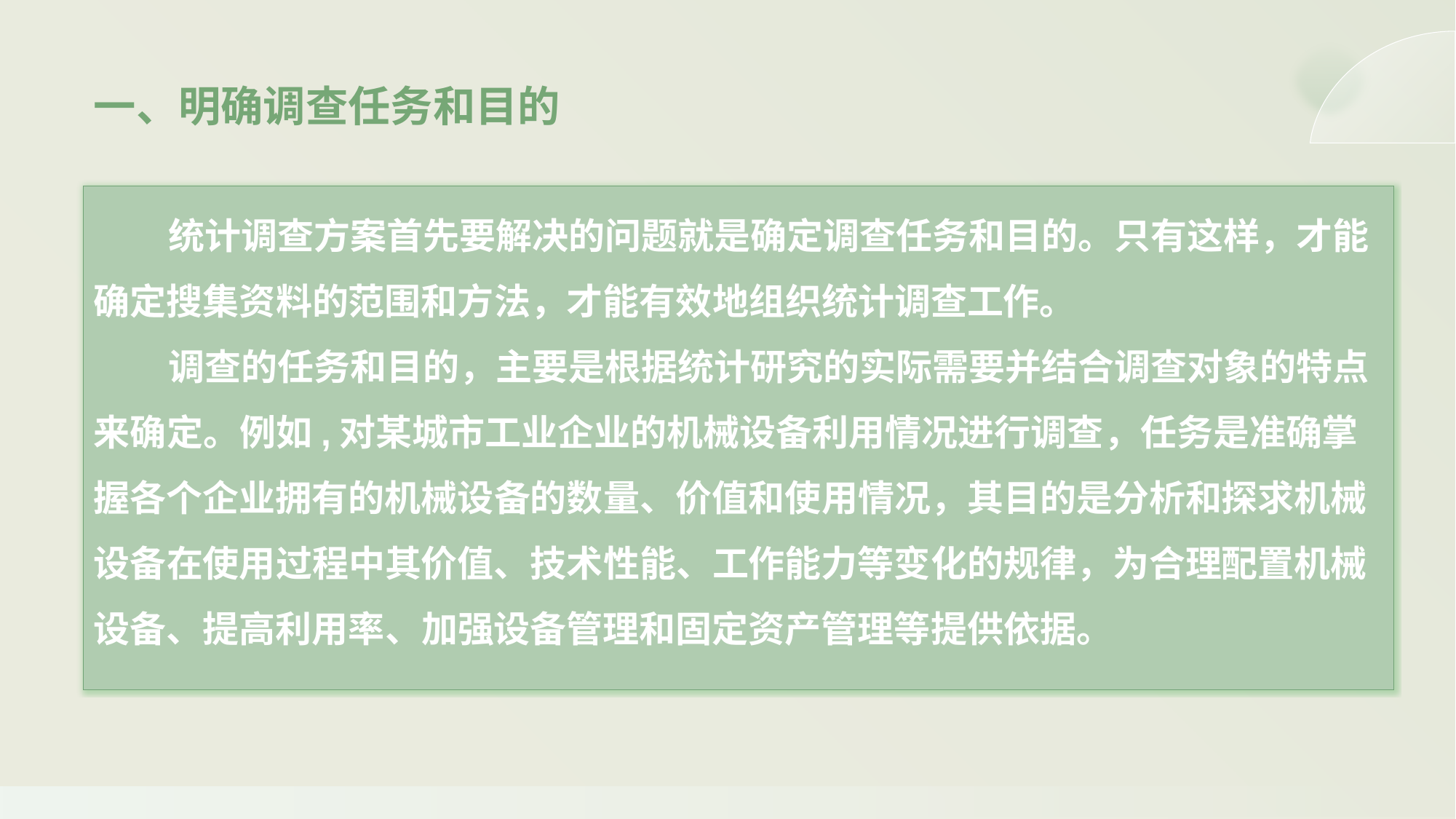

一、明确调查任务和目的

        统计调查方案首先要解决的问题就是确定调查任务和目的。只有这样，才能确定搜集资料的范围和方法，才能有效地组织统计调查工作。
        调查的任务和目的，主要是根据统计研究的实际需要并结合调查对象的特点来确定。例如,对某城市工业企业的机械设备利用情况进行调查，任务是准确掌握各个企业拥有的机械设备的数量、价值和使用情况，其目的是分析和探求机械设备在使用过程中其价值、技术性能、工作能力等变化的规律，为合理配置机械设备、提高利用率、加强设备管理和固定资产管理等提供依据。